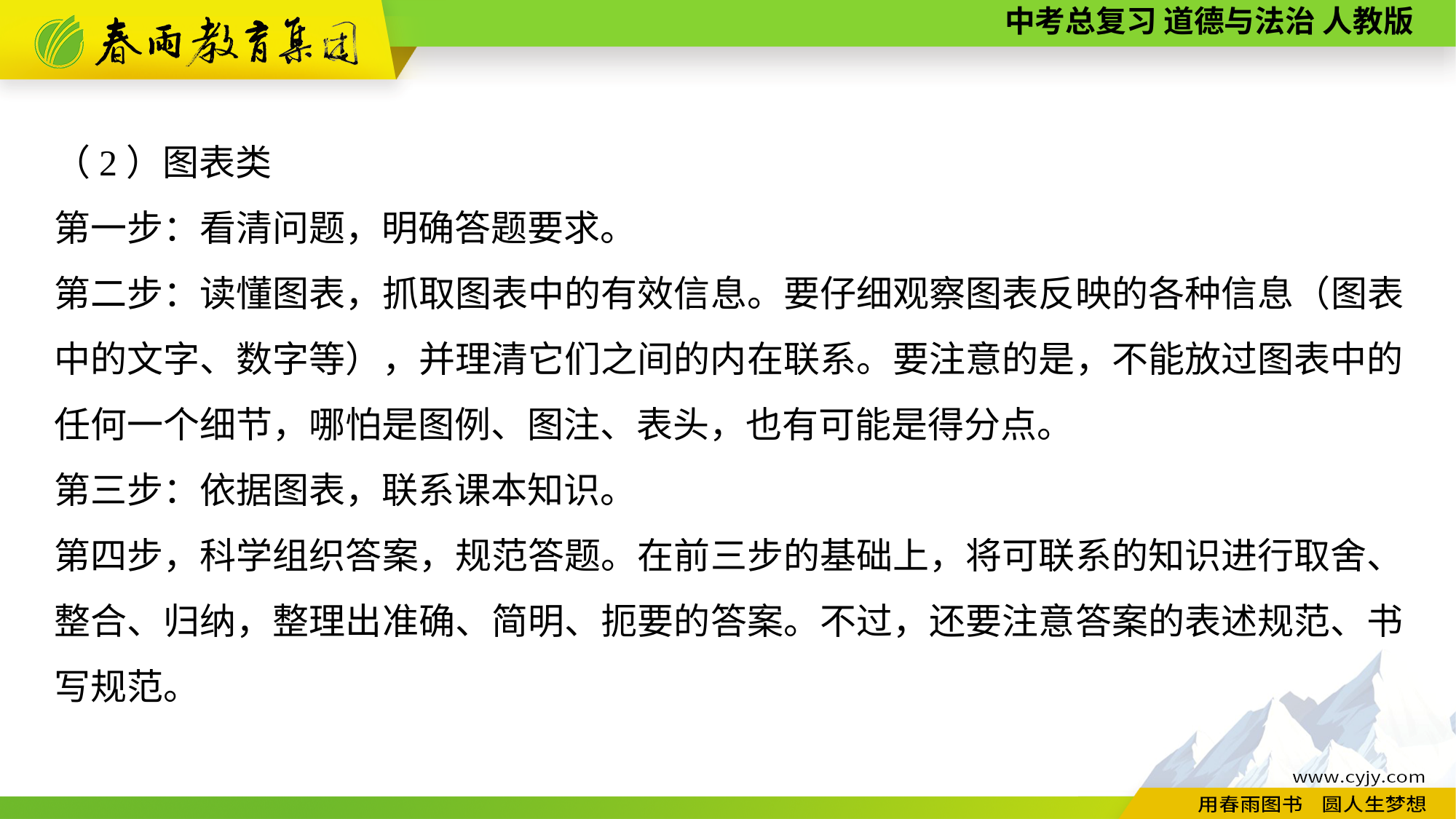

（2）图表类
第一步：看清问题，明确答题要求。
第二步：读懂图表，抓取图表中的有效信息。要仔细观察图表反映的各种信息（图表中的文字、数字等），并理清它们之间的内在联系。要注意的是，不能放过图表中的任何一个细节，哪怕是图例、图注、表头，也有可能是得分点。
第三步：依据图表，联系课本知识。
第四步，科学组织答案，规范答题。在前三步的基础上，将可联系的知识进行取舍、整合、归纳，整理出准确、简明、扼要的答案。不过，还要注意答案的表述规范、书写规范。